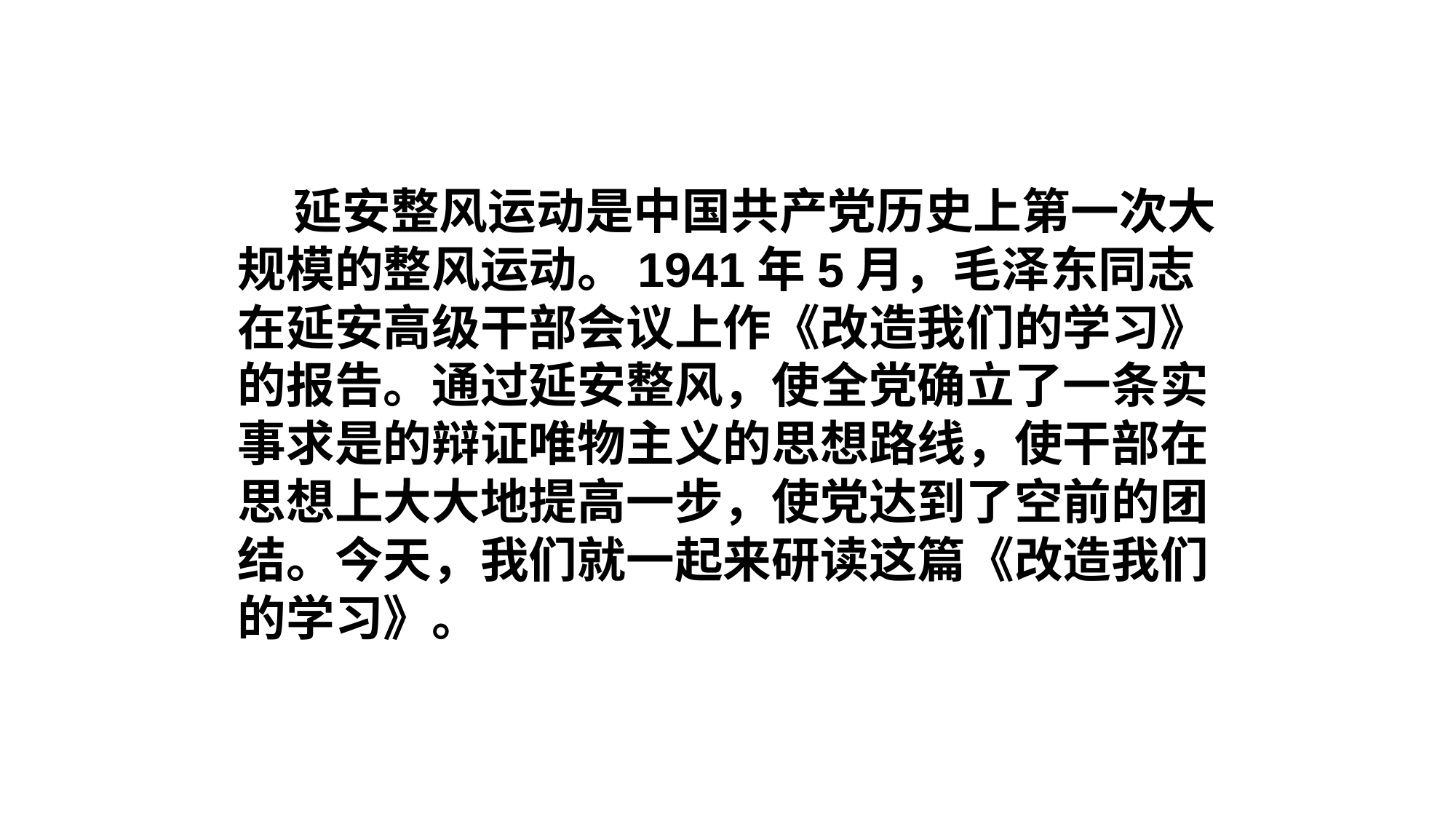

延安整风运动是中国共产党历史上第一次大规模的整风运动。1941年5月，毛泽东同志在延安高级干部会议上作《改造我们的学习》的报告。通过延安整风，使全党确立了一条实事求是的辩证唯物主义的思想路线，使干部在思想上大大地提高一步，使党达到了空前的团结。今天，我们就一起来研读这篇《改造我们的学习》。